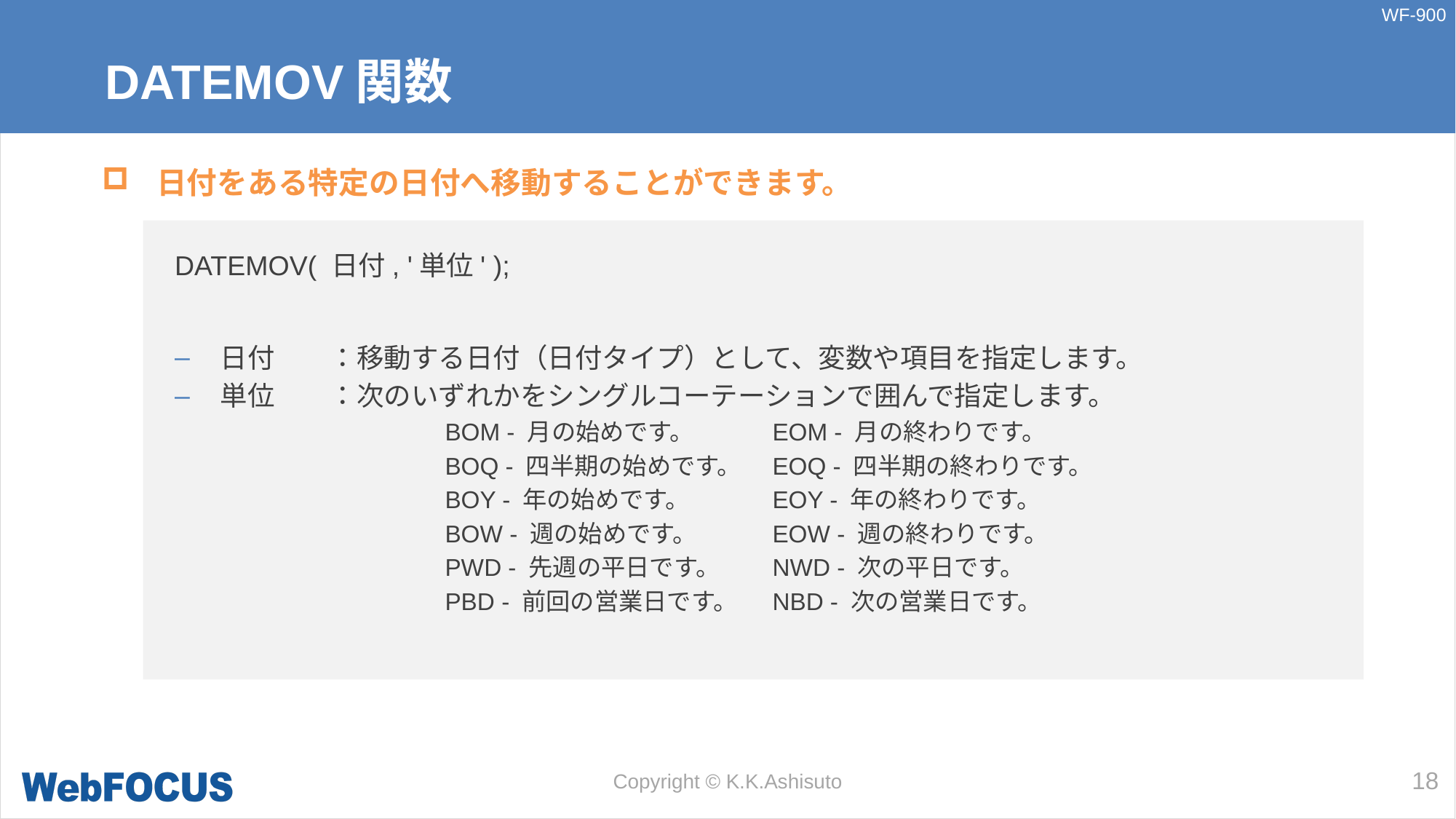

# DATEMOV関数
日付をある特定の日付へ移動することができます。

DATEMOV( 日付, '単位' );

日付	：移動する日付（日付タイプ）として、変数や項目を指定します。
単位	：次のいずれかをシングルコーテーションで囲んで指定します。
BOM - 月の始めです。	EOM - 月の終わりです。
BOQ - 四半期の始めです。	EOQ - 四半期の終わりです。
BOY - 年の始めです。	EOY - 年の終わりです。
BOW - 週の始めです。	EOW - 週の終わりです。
PWD - 先週の平日です。	NWD - 次の平日です。
PBD - 前回の営業日です。	NBD - 次の営業日です。